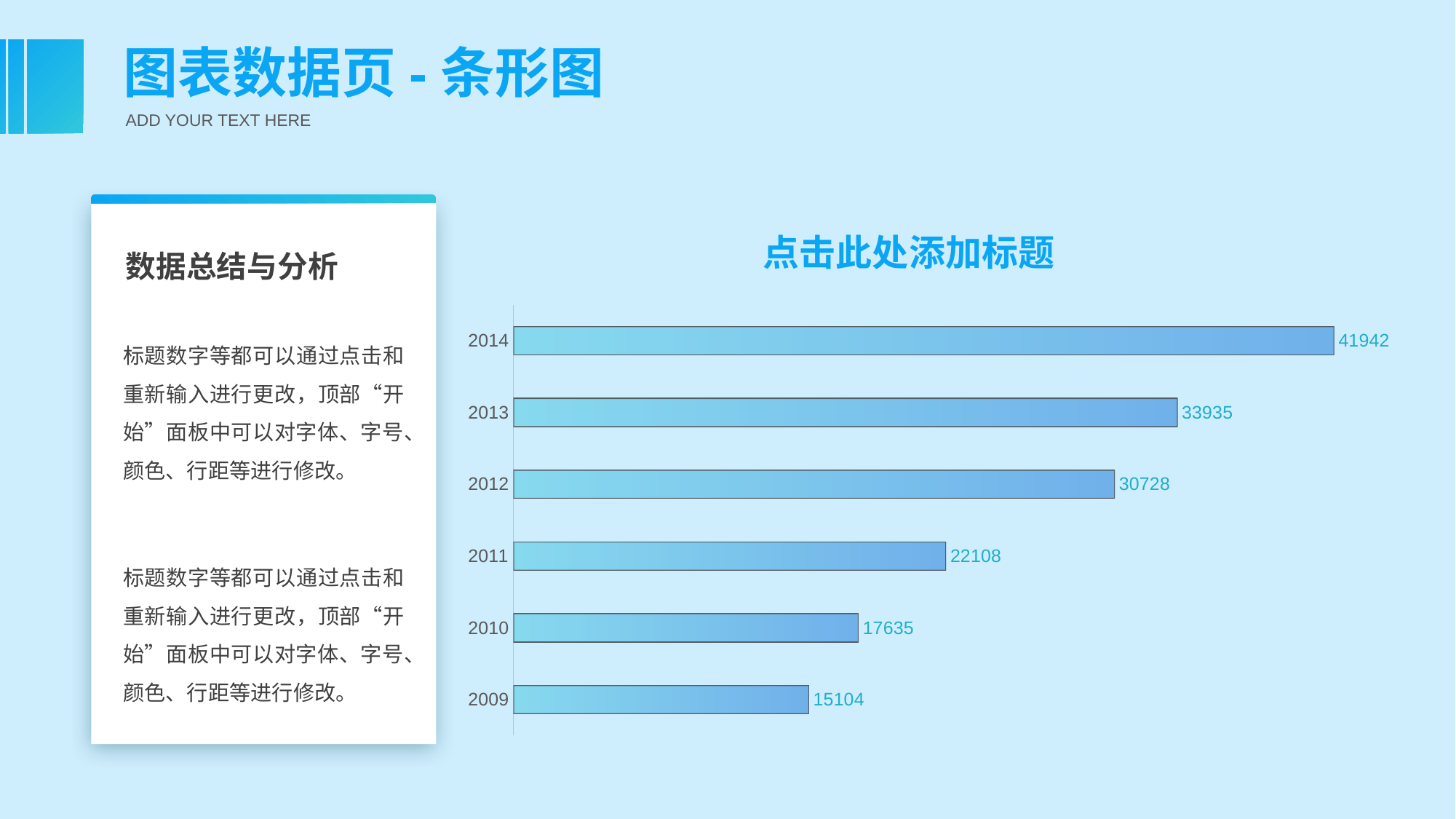

图表数据页-条形图
ADD YOUR TEXT HERE

数据总结与分析
标题数字等都可以通过点击和重新输入进行更改，顶部“开始”面板中可以对字体、字号、颜色、行距等进行修改。
标题数字等都可以通过点击和重新输入进行更改，顶部“开始”面板中可以对字体、字号、颜色、行距等进行修改。

### Chart: 点击此处添加标题

| Category | 系列 1 |
|---|---|
| 2009 | 15104.0 |
| 2010 | 17635.0 |
| 2011 | 22108.0 |
| 2012 | 30728.0 |
| 2013 | 33935.0 |
| 2014 | 41942.0 |